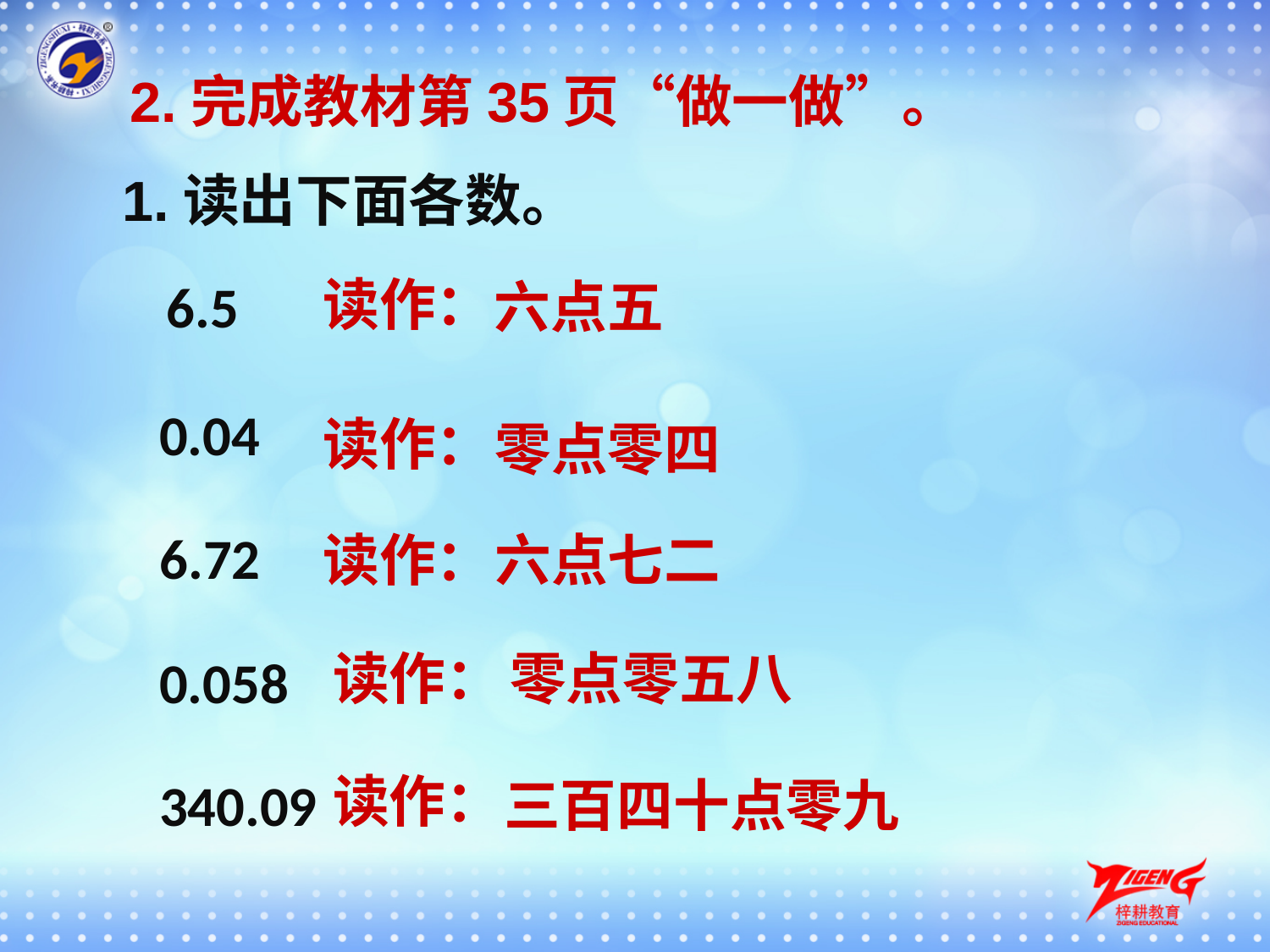

2.完成教材第35页“做一做”。
1.读出下面各数。
读作：
6.5
六点五
0.04
读作：
零点零四
6.72
读作：
六点七二
零点零五八
读作：
0.058
读作：
三百四十点零九
340.09